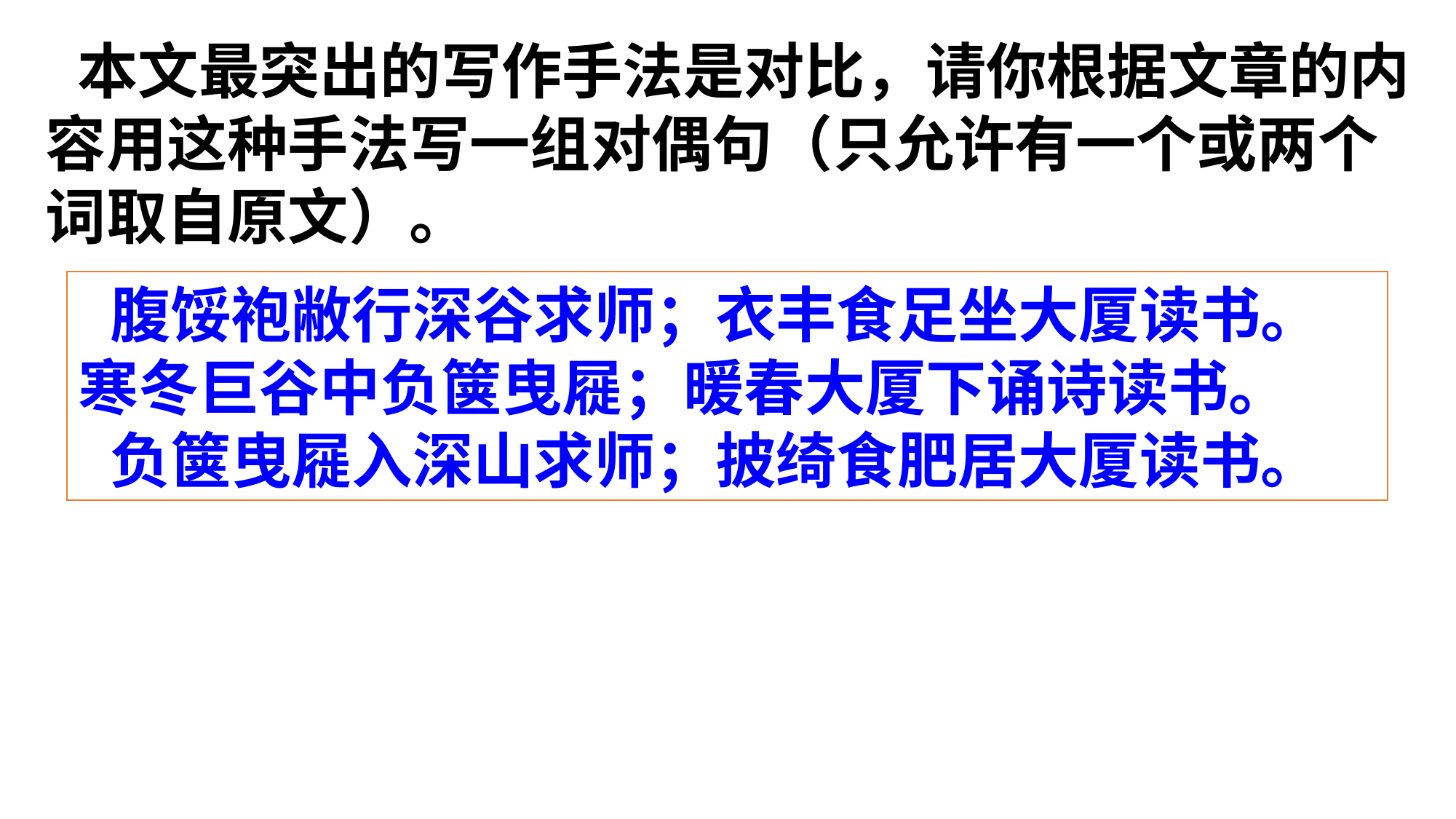

本文最突出的写作手法是对比，请你根据文章的内容用这种手法写一组对偶句（只允许有一个或两个词取自原文）。
腹馁袍敝行深谷求师；衣丰食足坐大厦读书。    寒冬巨谷中负箧曳屣；暖春大厦下诵诗读书。
负箧曳屣入深山求师；披绮食肥居大厦读书。